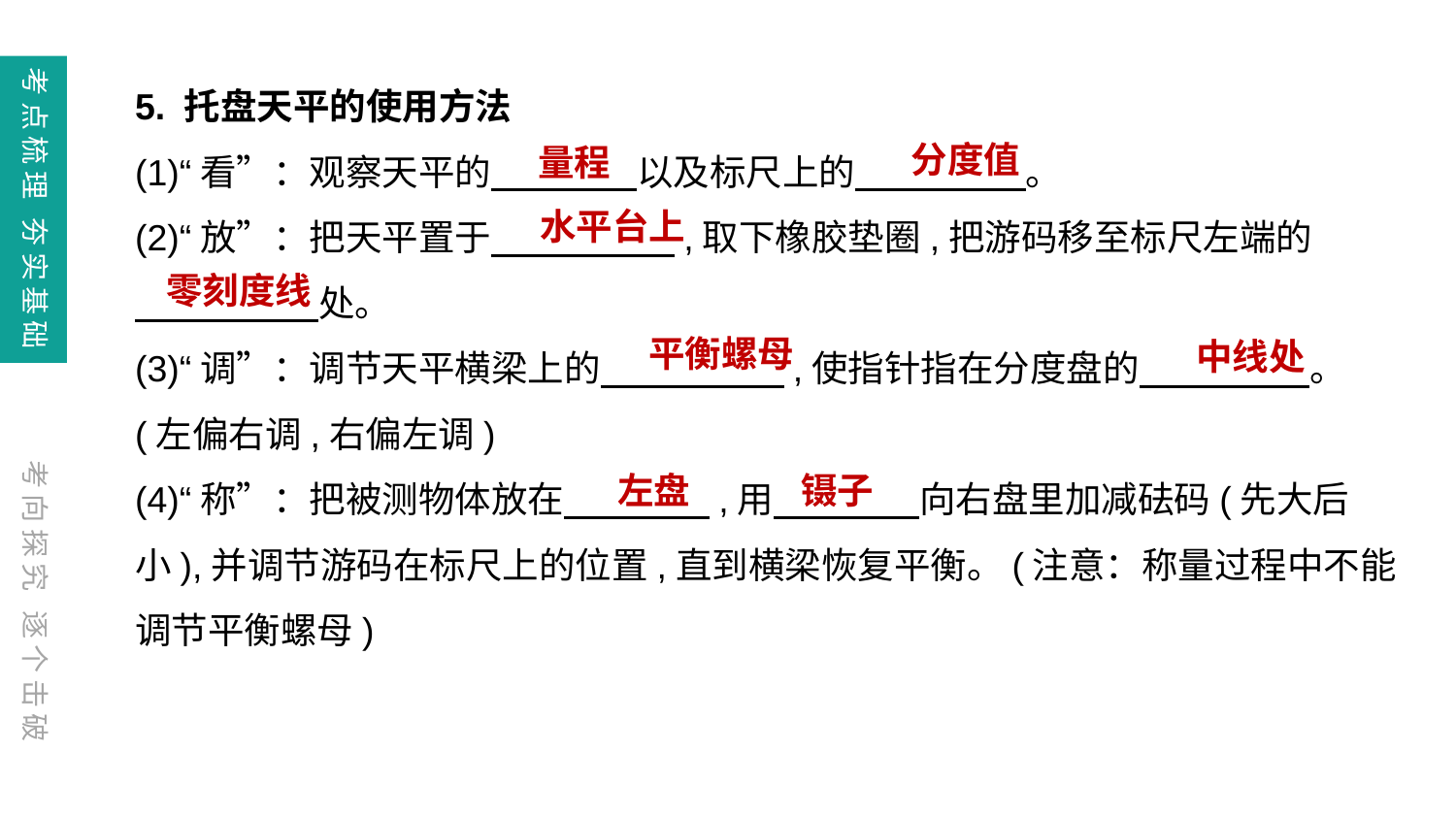

考点梳理 夯实基础
5. 托盘天平的使用方法
(1)“看”：观察天平的　　　　以及标尺上的　　   　　。
(2)“放”：把天平置于　　         　,取下橡胶垫圈,把游码移至标尺左端的
　　         　处。
(3)“调”：调节天平横梁上的　　         　,使指针指在分度盘的　　   　　。(左偏右调,右偏左调)
(4)“称”：把被测物体放在　　　　,用　　　　向右盘里加减砝码(先大后小),并调节游码在标尺上的位置,直到横梁恢复平衡。(注意：称量过程中不能调节平衡螺母)
分度值
量程
水平台上
零刻度线
平衡螺母
中线处
考向探究 逐个击破
左盘
镊子